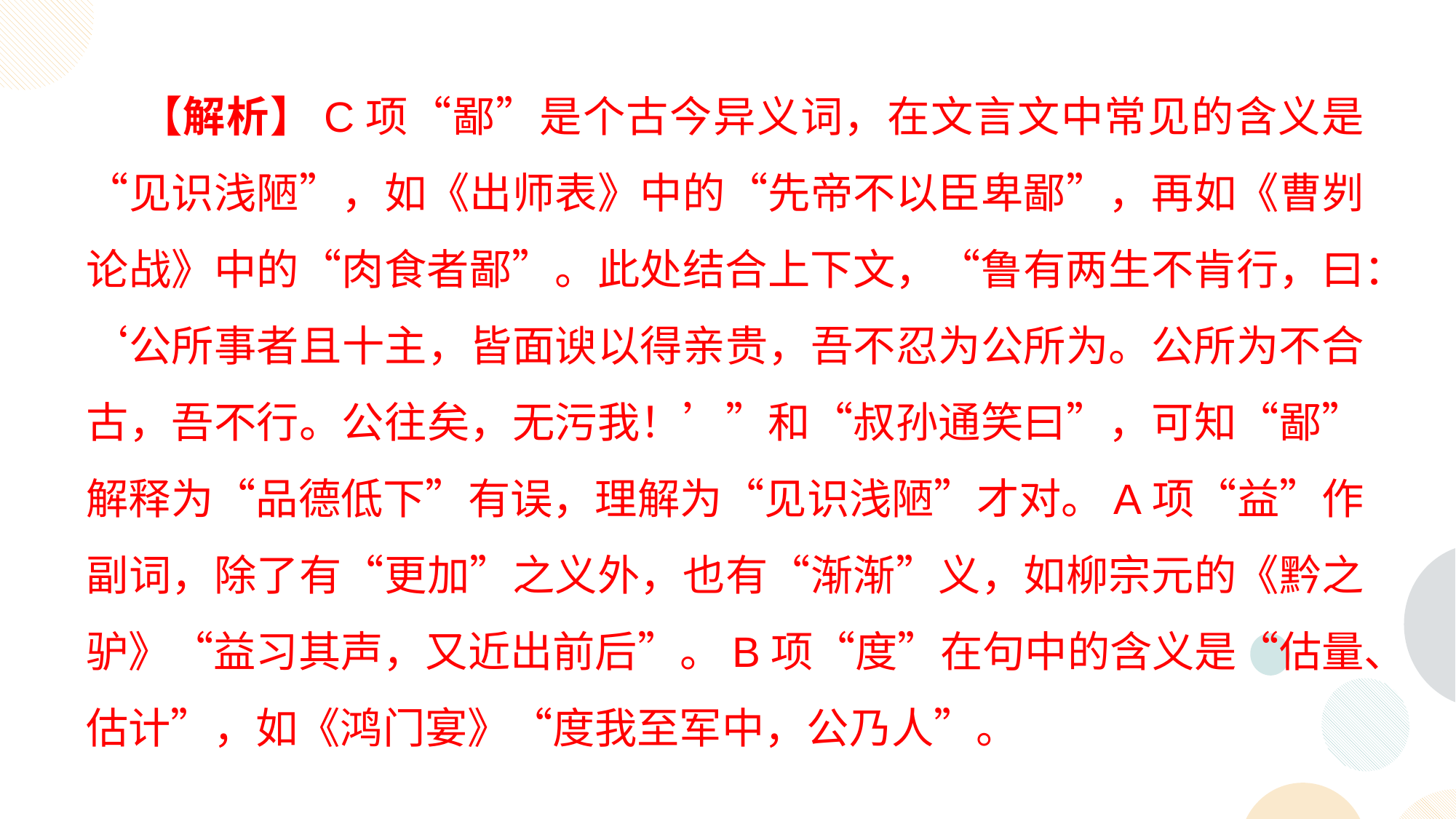

【解析】C项“鄙”是个古今异义词，在文言文中常见的含义是“见识浅陋”，如《出师表》中的“先帝不以臣卑鄙”，再如《曹刿论战》中的“肉食者鄙”。此处结合上下文，“鲁有两生不肯行，曰：‘公所事者且十主，皆面谀以得亲贵，吾不忍为公所为。公所为不合古，吾不行。公往矣，无污我！’”和“叔孙通笑曰”，可知“鄙”解释为“品德低下”有误，理解为“见识浅陋”才对。A项“益”作副词，除了有“更加”之义外，也有“渐渐”义，如柳宗元的《黔之驴》“益习其声，又近出前后”。B项“度”在句中的含义是“估量、估计”，如《鸿门宴》“度我至军中，公乃人”。